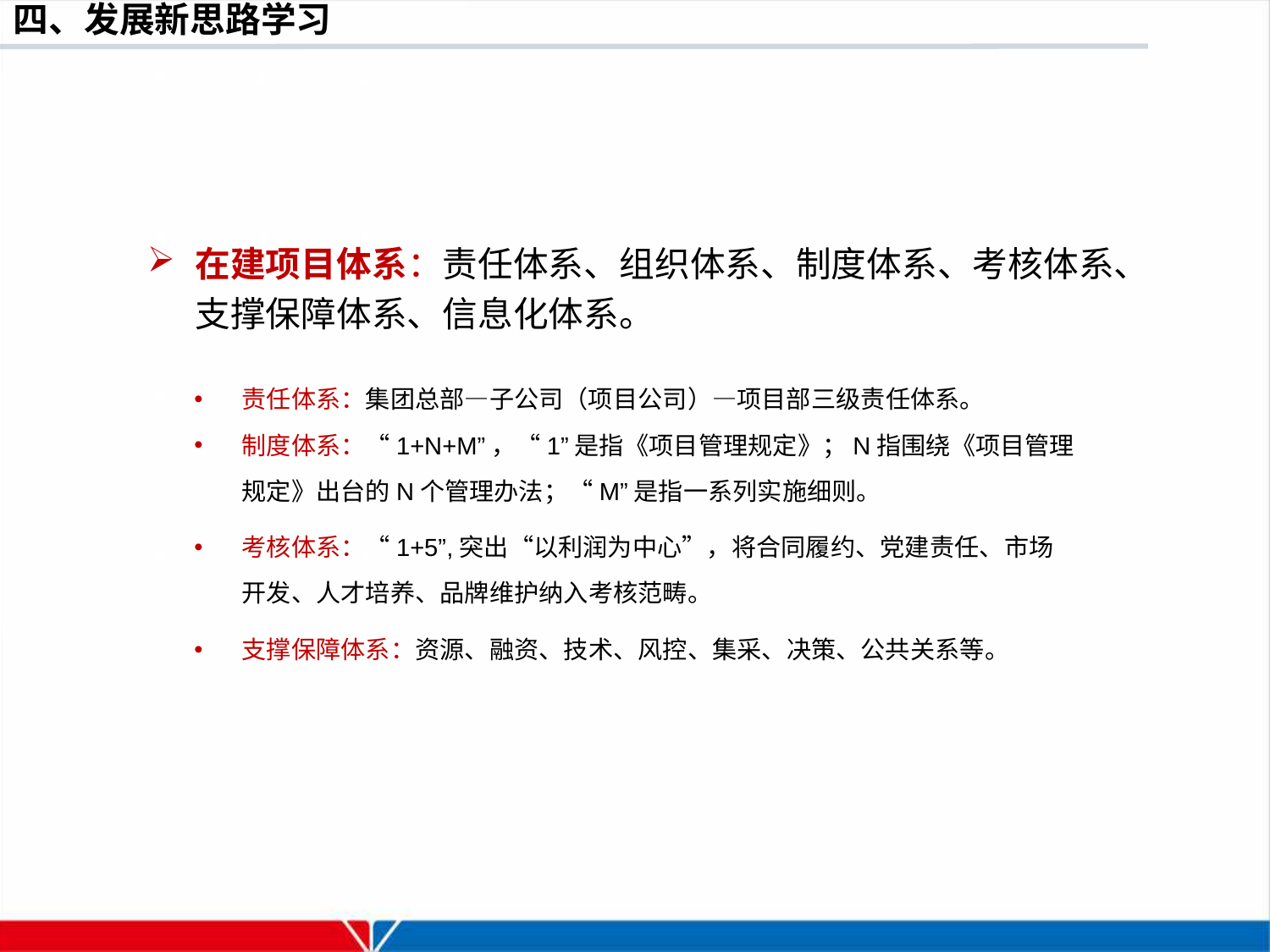

在建项目体系：责任体系、组织体系、制度体系、考核体系、支撑保障体系、信息化体系。
责任体系：集团总部—子公司（项目公司）—项目部三级责任体系。
制度体系：“1+N+M”，“1”是指《项目管理规定》；N指围绕《项目管理规定》出台的N个管理办法；“M”是指一系列实施细则。
考核体系：“1+5”,突出“以利润为中心”，将合同履约、党建责任、市场开发、人才培养、品牌维护纳入考核范畴。
支撑保障体系：资源、融资、技术、风控、集采、决策、公共关系等。